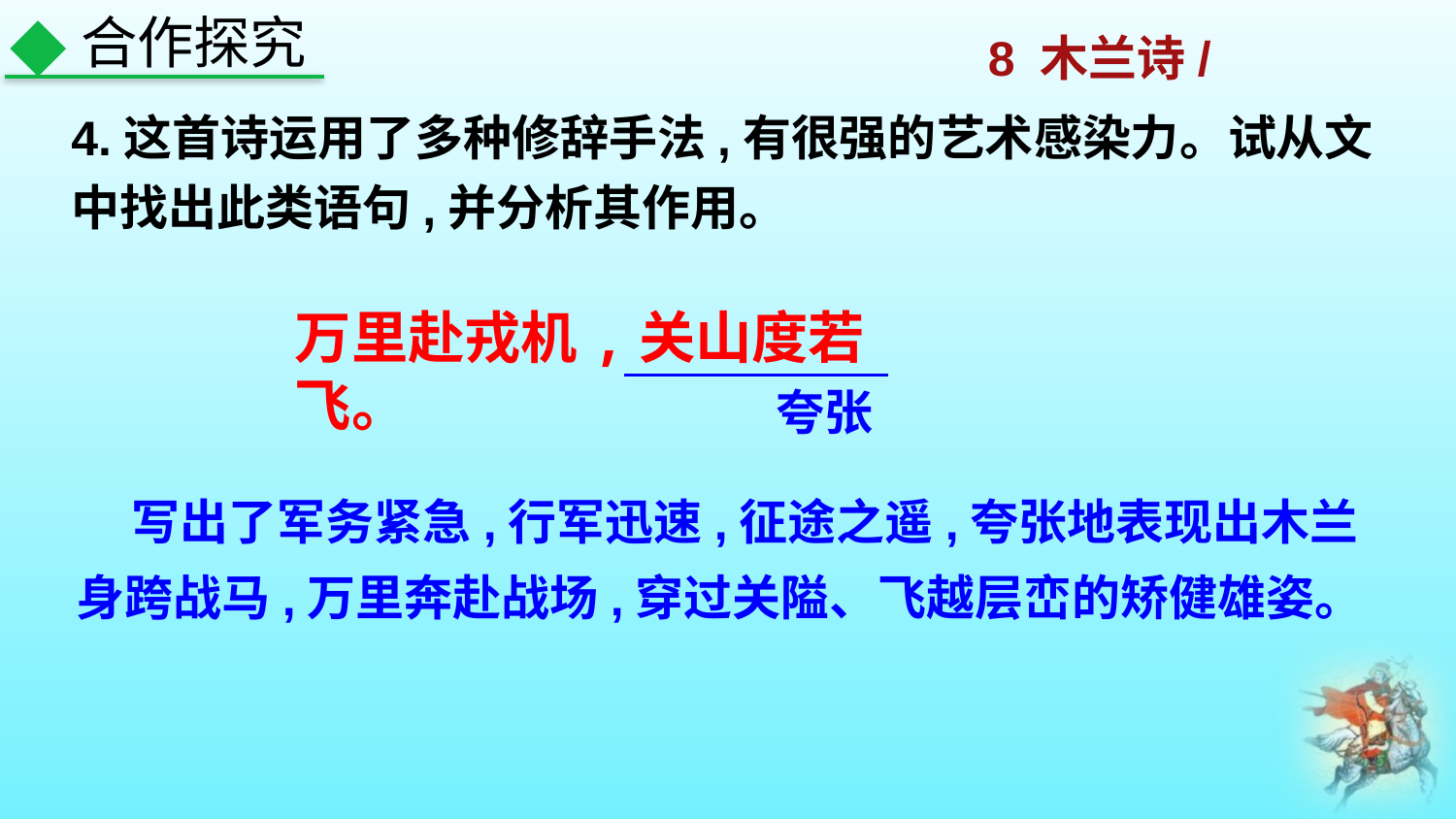

合作探究

4.这首诗运用了多种修辞手法,有很强的艺术感染力。试从文中找出此类语句,并分析其作用。
万里赴戎机,关山度若飞。
夸张
    写出了军务紧急,行军迅速,征途之遥,夸张地表现出木兰身跨战马,万里奔赴战场,穿过关隘、飞越层峦的矫健雄姿。